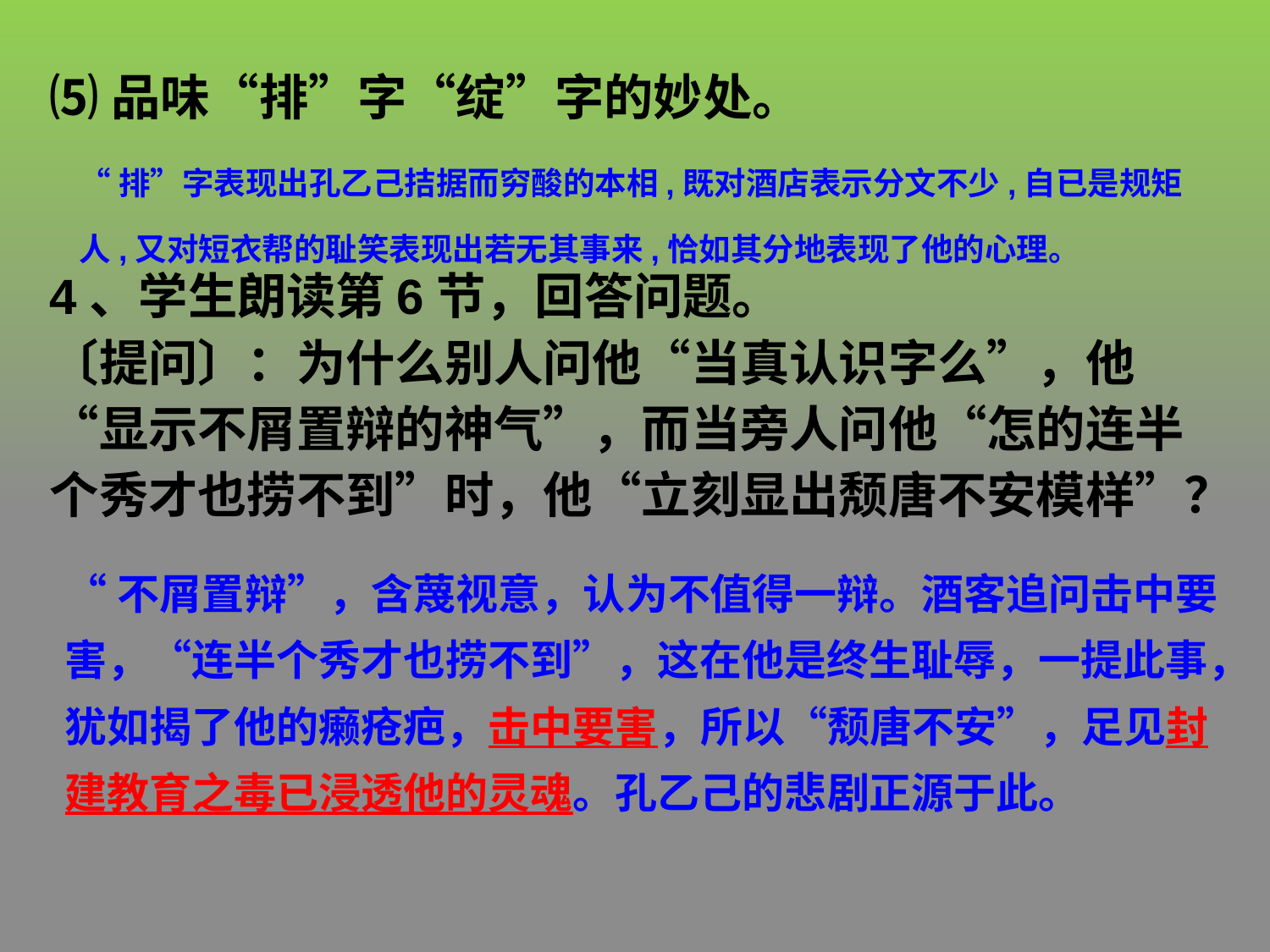

⑸品味“排”字“绽”字的妙处。

4、学生朗读第6节，回答问题。
〔提问〕：为什么别人问他“当真认识字么”，他“显示不屑置辩的神气”，而当旁人问他“怎的连半个秀才也捞不到”时，他“立刻显出颓唐不安模样”？

“排”字表现出孔乙己拮据而穷酸的本相,既对酒店表示分文不少,自已是规矩人,又对短衣帮的耻笑表现出若无其事来,恰如其分地表现了他的心理。
“不屑置辩”，含蔑视意，认为不值得一辩。酒客追问击中要害，“连半个秀才也捞不到”，这在他是终生耻辱，一提此事，犹如揭了他的癞疮疤，击中要害，所以“颓唐不安”，足见封建教育之毒已浸透他的灵魂。孔乙己的悲剧正源于此。